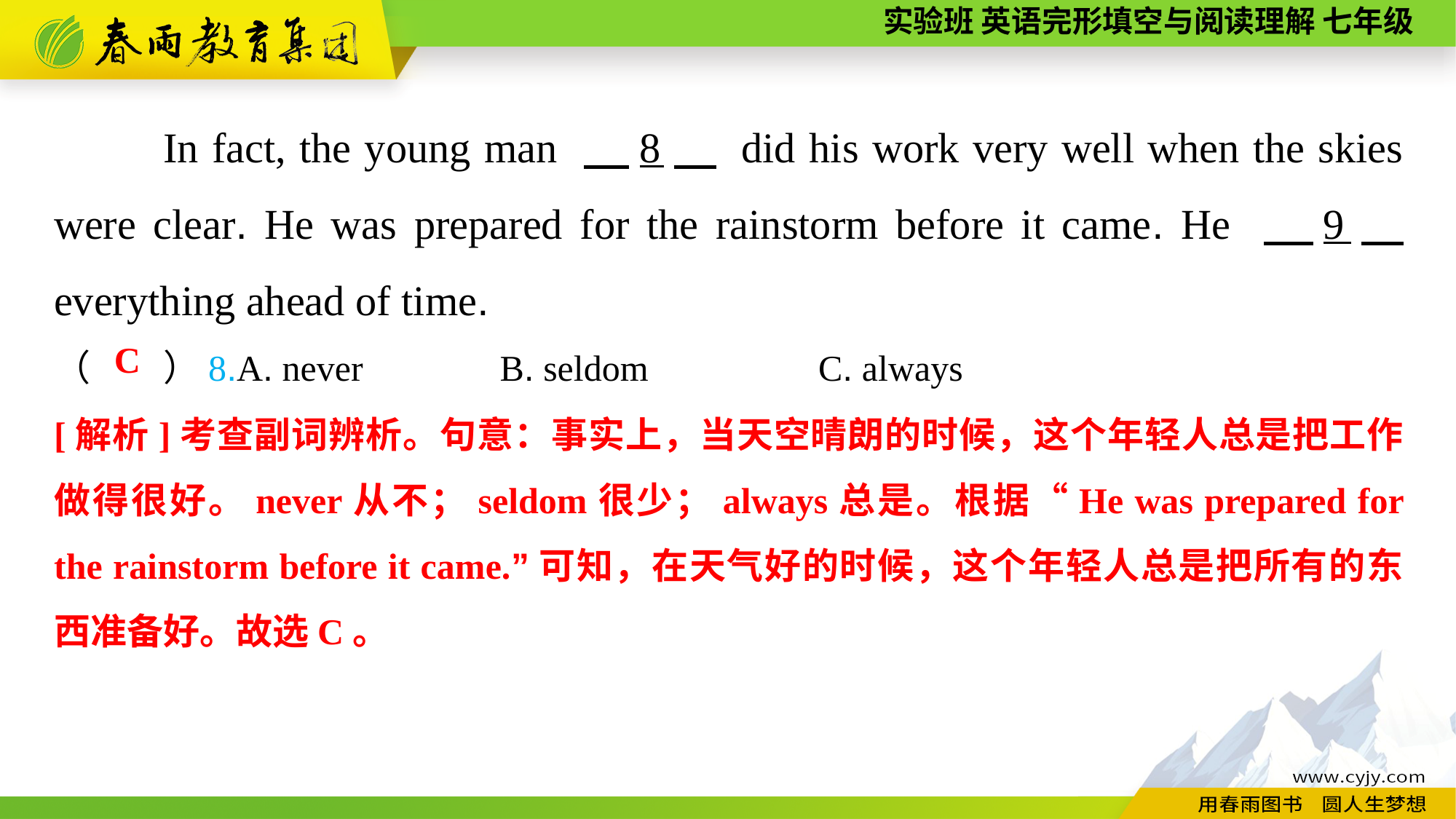

In fact, the young man 　8　 did his work very well when the skies were clear. He was prepared for the rainstorm before it came. He 　9　 everything ahead of time.
（　　）8.A. never               B. seldom		C. always
C
[解析]考查副词辨析。句意：事实上，当天空晴朗的时候，这个年轻人总是把工作做得很好。never从不；seldom很少；always总是。根据“He was prepared for the rainstorm before it came.”可知，在天气好的时候，这个年轻人总是把所有的东西准备好。故选C。